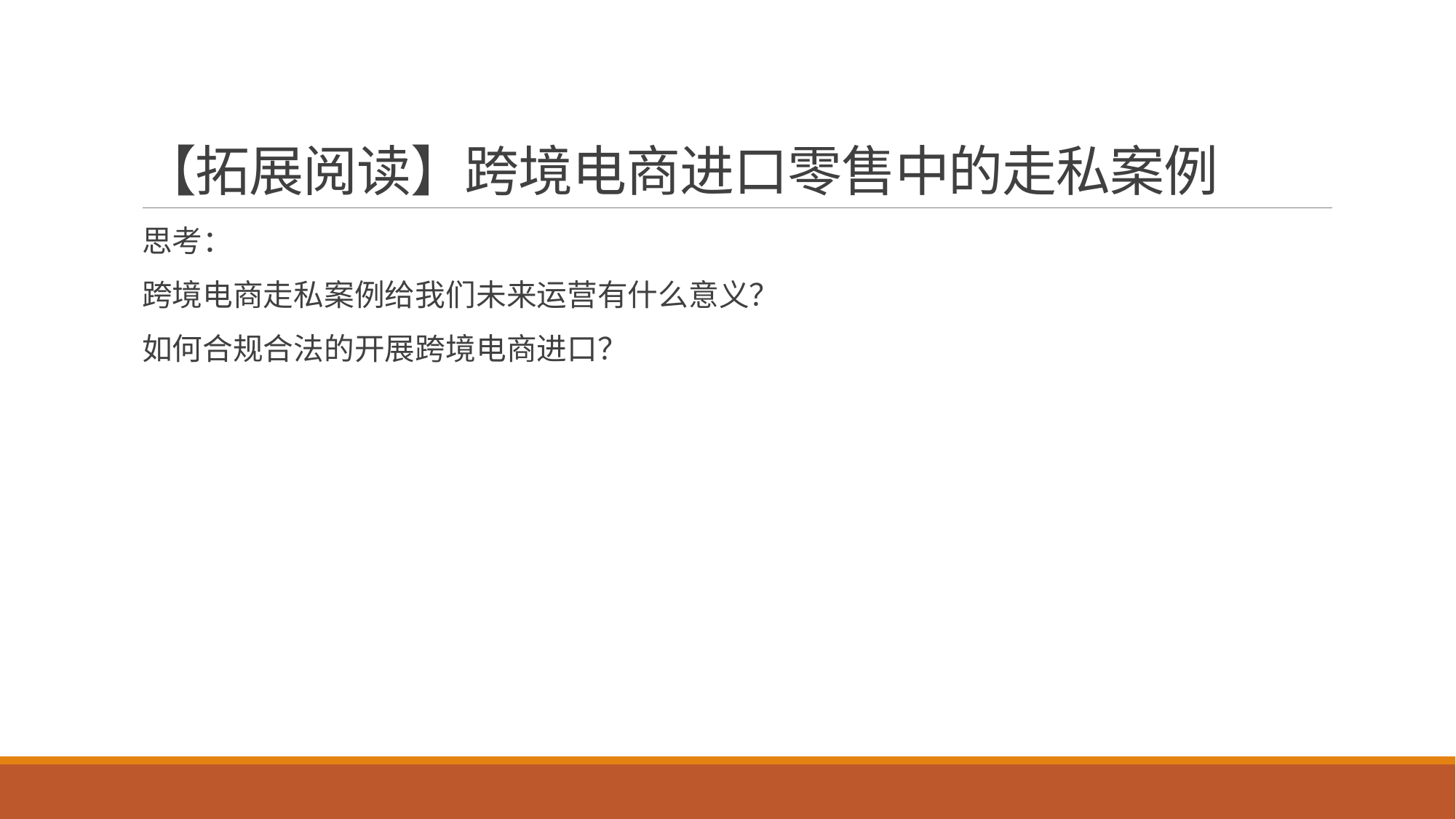

# 【拓展阅读】跨境电商进口零售中的走私案例
思考：
跨境电商走私案例给我们未来运营有什么意义？
如何合规合法的开展跨境电商进口？